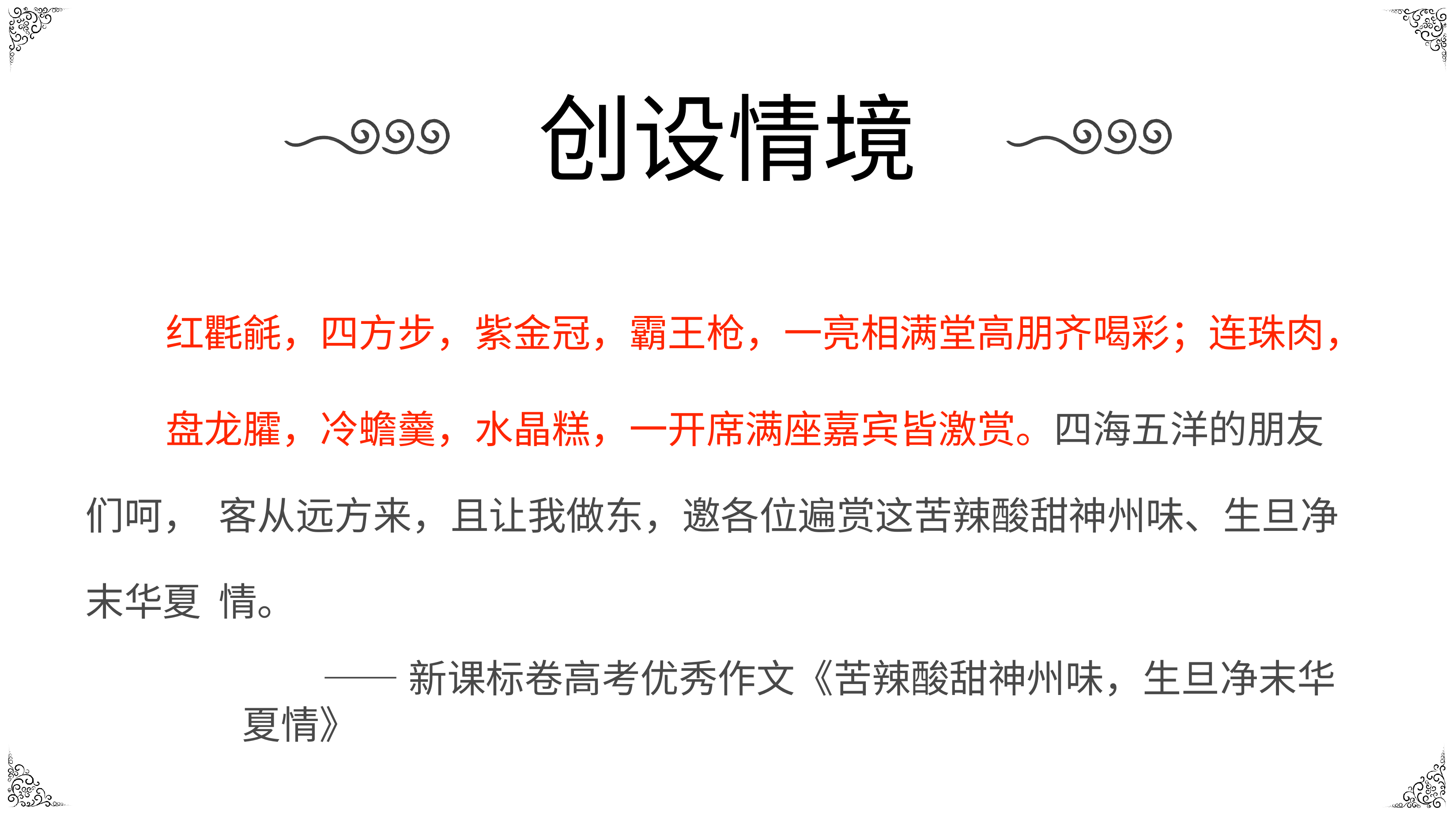

# 创设情境

红氍毹，四方步，紫金冠，霸王枪，一亮相满堂高朋齐喝彩；连珠肉，
盘龙臛，冷蟾羹，水晶糕，一开席满座嘉宾皆激赏。四海五洋的朋友们呵，  客从远方来，且让我做东，邀各位遍赏这苦辣酸甜神州味、生旦净末华夏  情。
——新课标卷高考优秀作文《苦辣酸甜神州味，生旦净末华夏情》